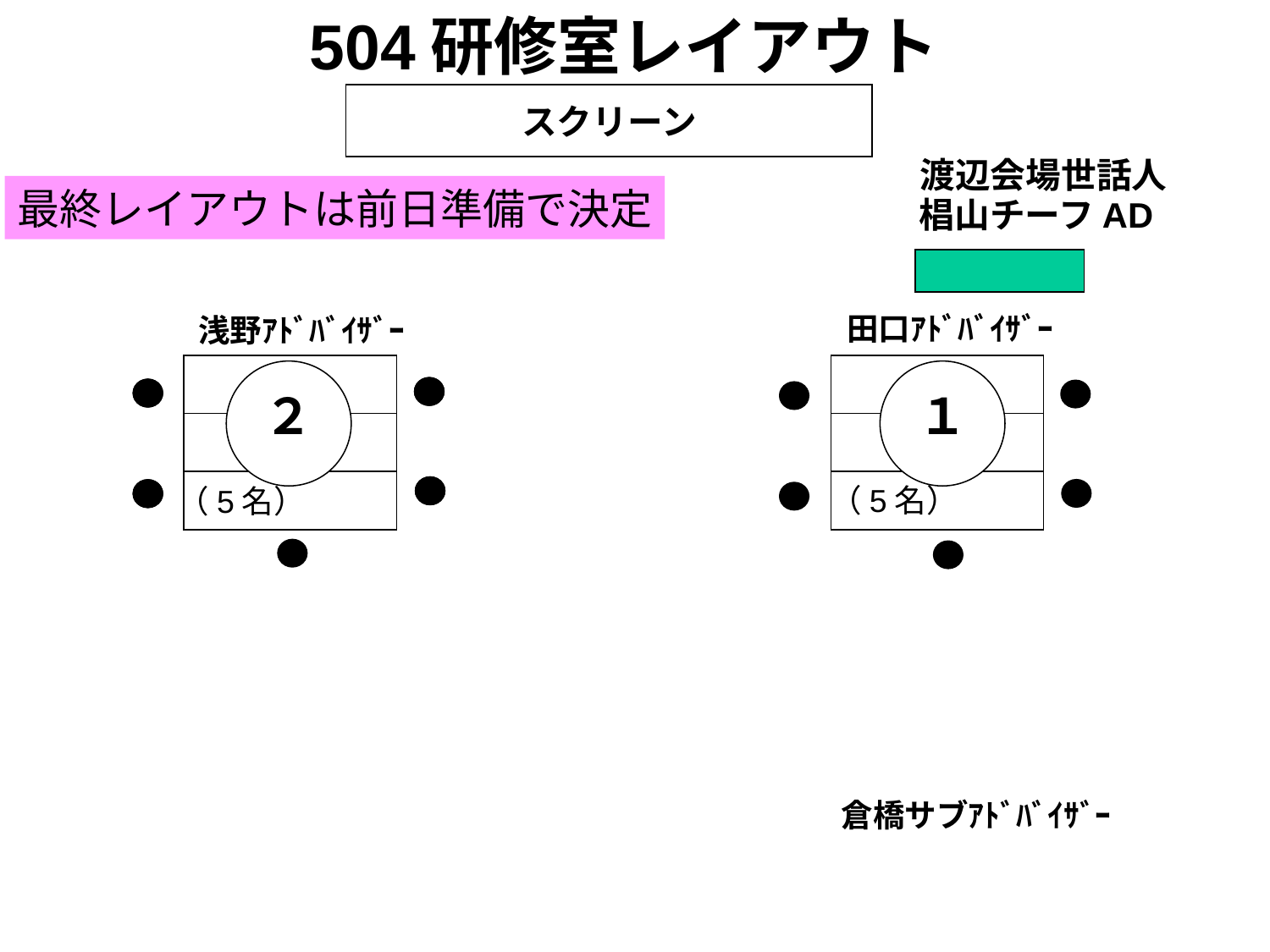

504研修室レイアウト
スクリーン
渡辺会場世話人
最終レイアウトは前日準備で決定
椙山チーフAD

田口ｱﾄﾞﾊﾞｲｻﾞｰ
浅野ｱﾄﾞﾊﾞｲｻﾞｰ

２
１

（5名）
（5名）

倉橋サブｱﾄﾞﾊﾞｲｻﾞｰ